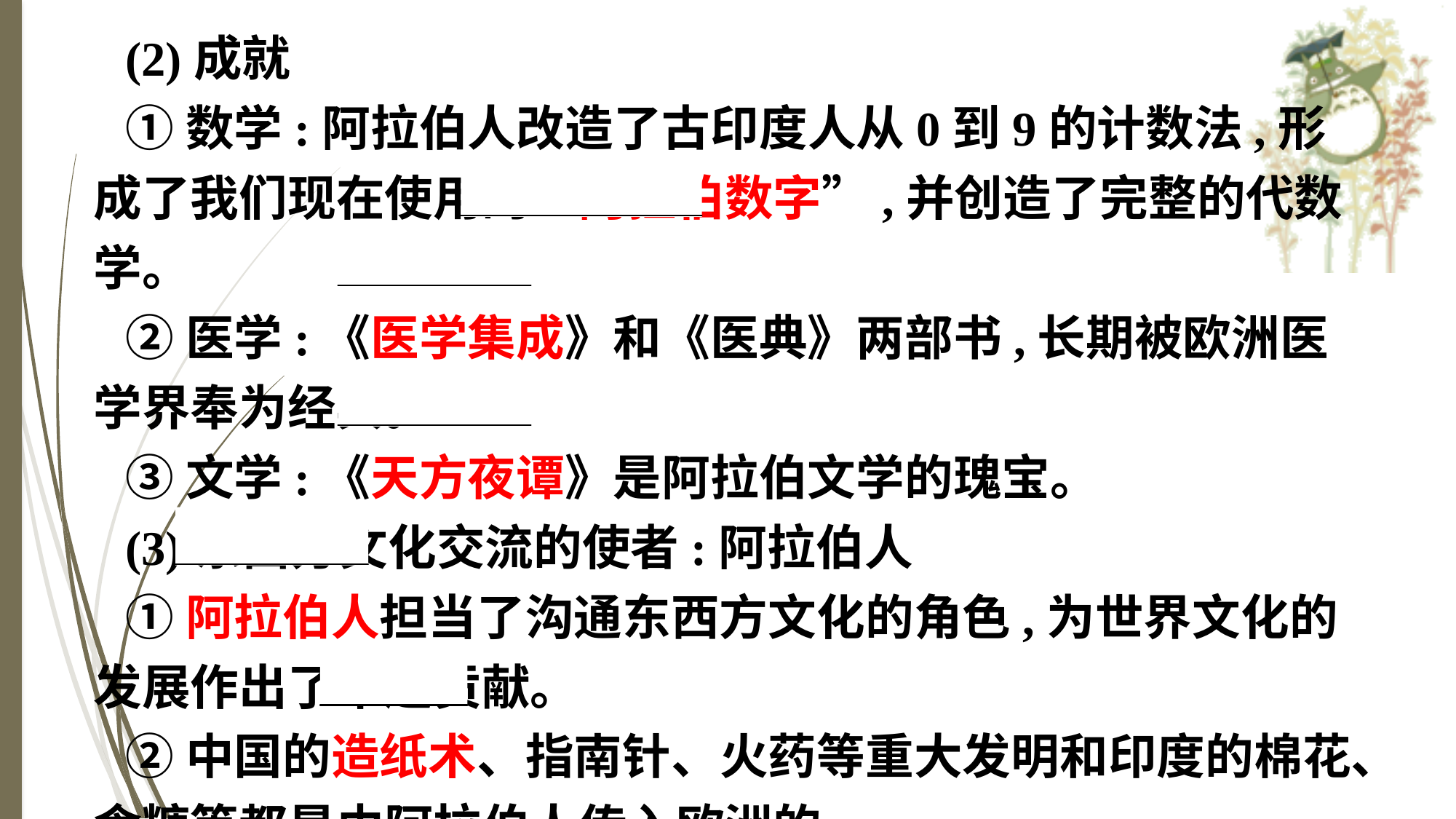

(2)成就
①数学:阿拉伯人改造了古印度人从0到9的计数法,形成了我们现在使用的“阿拉伯数字”,并创造了完整的代数学。
②医学:《医学集成》和《医典》两部书,长期被欧洲医学界奉为经典。
③文学:《天方夜谭》是阿拉伯文学的瑰宝。
(3)东西方文化交流的使者:阿拉伯人
①阿拉伯人担当了沟通东西方文化的角色,为世界文化的发展作出了卓越贡献。
②中国的造纸术、指南针、火药等重大发明和印度的棉花、食糖等都是由阿拉伯人传入欧洲的。